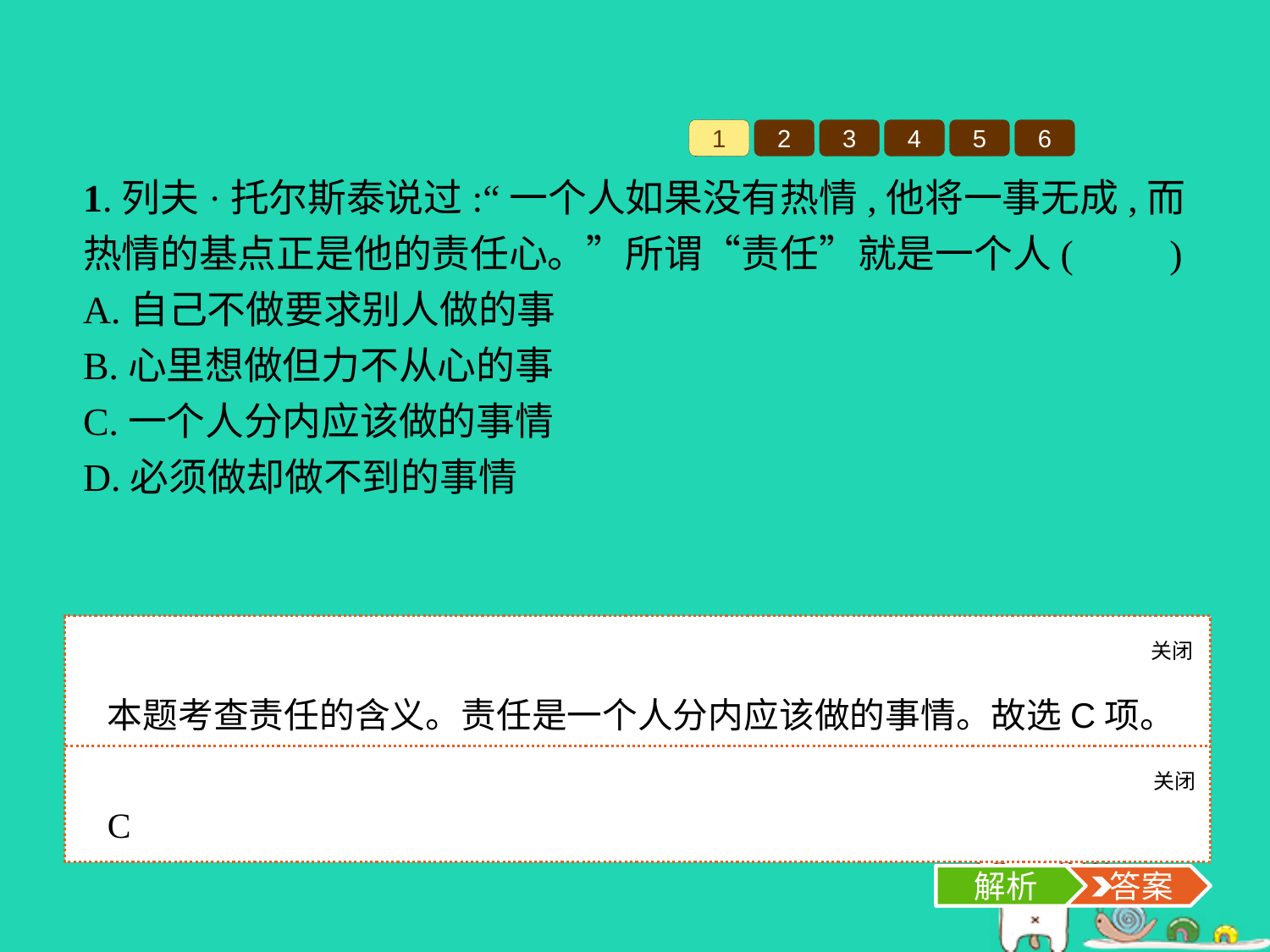

1
2
3
4
5
6
1.列夫·托尔斯泰说过:“一个人如果没有热情,他将一事无成,而热情的基点正是他的责任心。”所谓“责任”就是一个人(　　)
A.自己不做要求别人做的事
B.心里想做但力不从心的事
C.一个人分内应该做的事情
D.必须做却做不到的事情

关闭
解析

本题考查责任的含义。责任是一个人分内应该做的事情。故选C项。

关闭
解析
  答案

C
解析
  答案